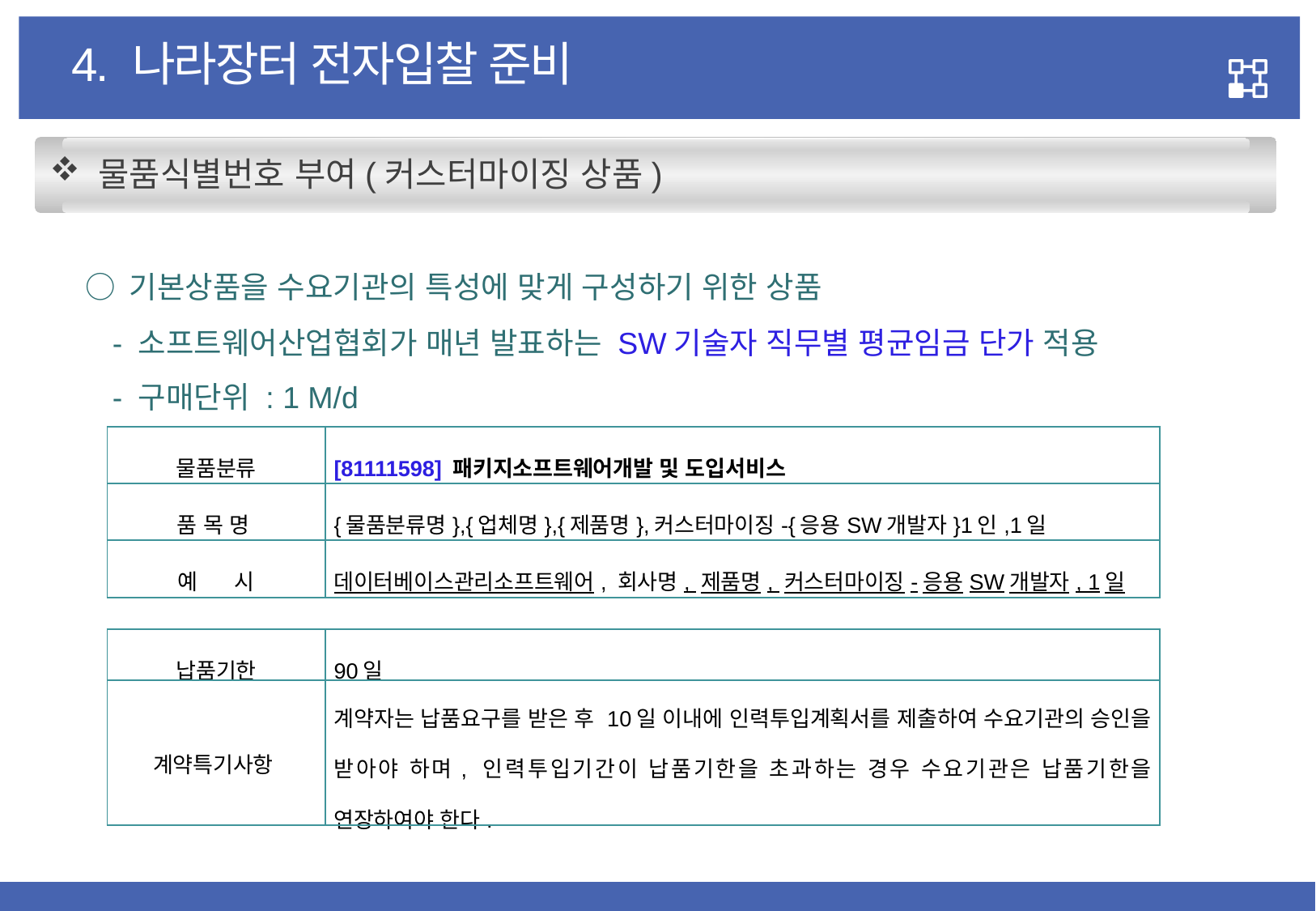

4. 나라장터 전자입찰 준비

 물품식별번호 부여(커스터마이징 상품)
  ○ 기본상품을 수요기관의 특성에 맞게 구성하기 위한 상품
     - 소프트웨어산업협회가 매년 발표하는 SW기술자 직무별 평균임금 단가 적용
     - 구매단위 : 1 M/d
| 물품분류 | [81111598] 패키지소프트웨어개발 및 도입서비스 |
| --- | --- |
| 품 목 명 | {물품분류명},{업체명},{제품명},커스터마이징-{응용SW개발자}1인,1일 |
| 예 시 | 데이터베이스관리소프트웨어, 회사명, 제품명, 커스터마이징-응용SW개발자, 1일 |
| 납품기한 | 90일 |
| --- | --- |
| 계약특기사항 | 계약자는 납품요구를 받은 후 10일 이내에 인력투입계획서를 제출하여 수요기관의 승인을 받아야 하며, 인력투입기간이 납품기한을 초과하는 경우 수요기관은 납품기한을 연장하여야 한다. |